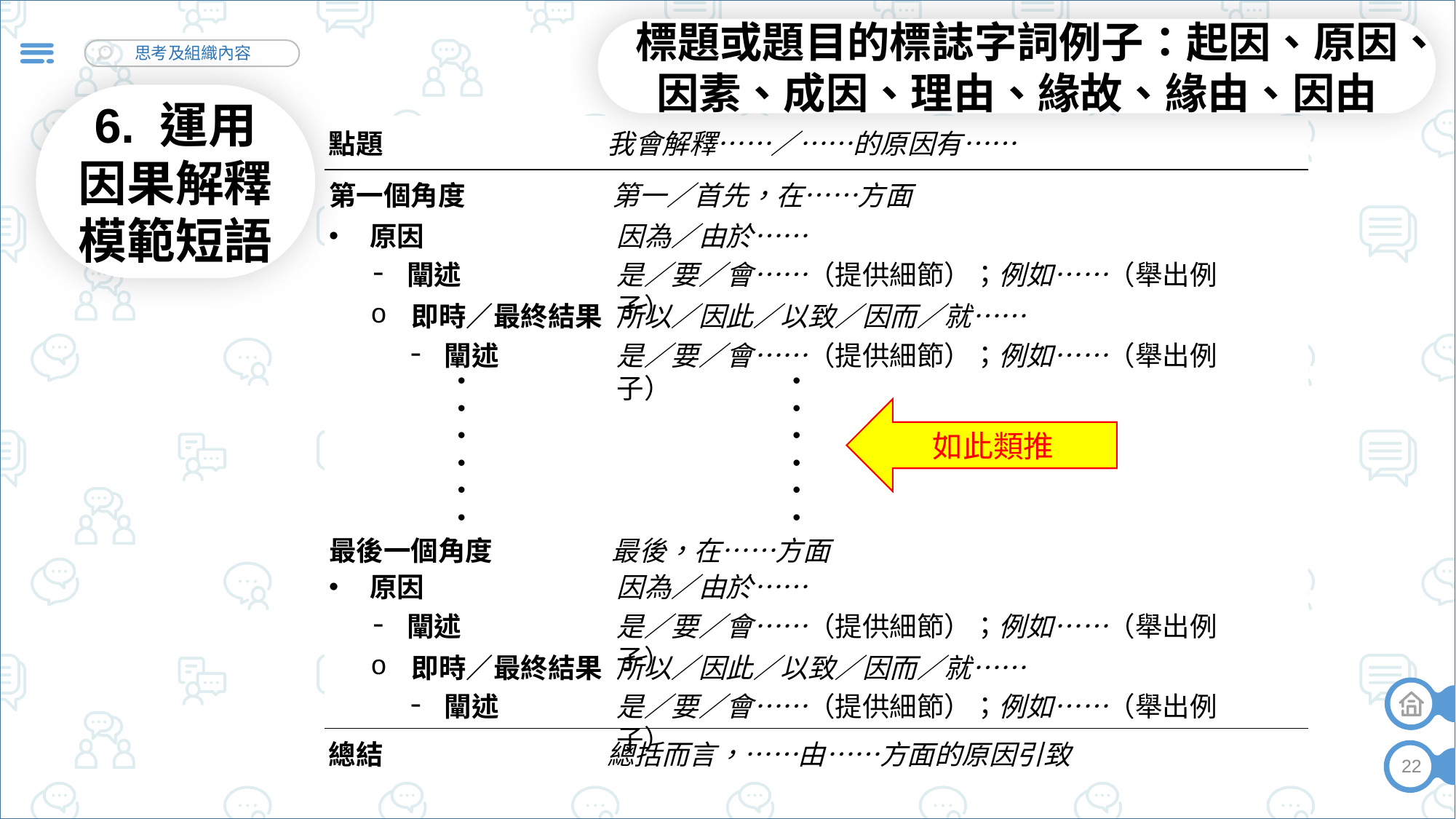

標題或題目的標誌字詞例子：起因、原因、因素、成因、理由、緣故、緣由、因由
6. 運用因果解釋模範短語
|  |
| --- |
|  |
|  |
點題
我會解釋……／……的原因有……
第一個角度
第一／首先，在……方面
原因
因為／由於……
闡述
是／要／會……（提供細節）；例如……（舉出例子）
即時／最終結果
所以／因此／以致／因而／就……
闡述
是／要／會……（提供細節）；例如……（舉出例子）

如此類推
最後一個角度
最後，在……方面
原因
因為／由於……
闡述
是／要／會……（提供細節）；例如……（舉出例子）
即時／最終結果
所以／因此／以致／因而／就……
闡述
是／要／會……（提供細節）；例如……（舉出例子）
總結
總括而言，……由……方面的原因引致
22